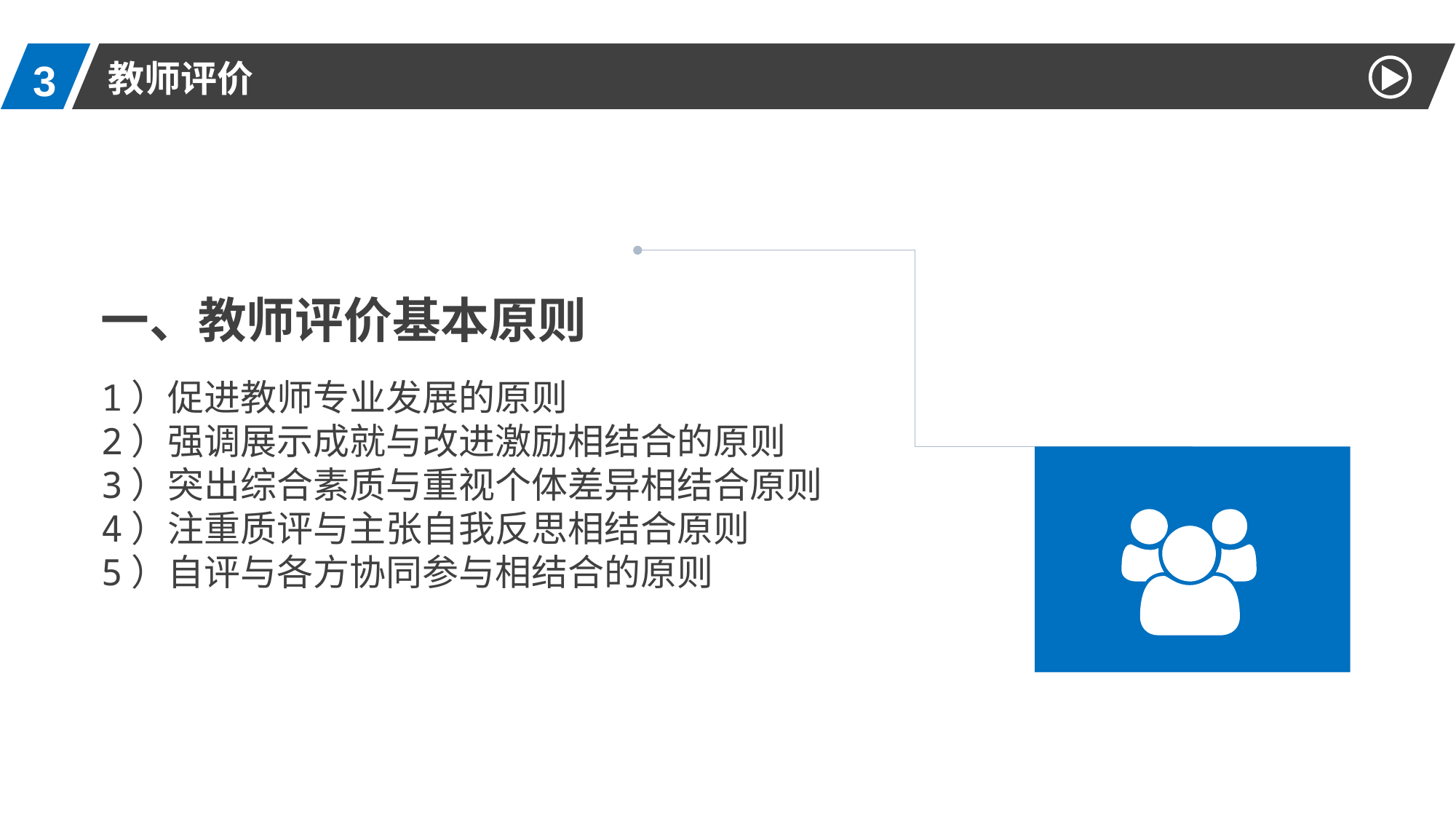

3
教师评价

一、教师评价基本原则
1）促进教师专业发展的原则
2）强调展示成就与改进激励相结合的原则
3）突出综合素质与重视个体差异相结合原则
4）注重质评与主张自我反思相结合原则
5）自评与各方协同参与相结合的原则